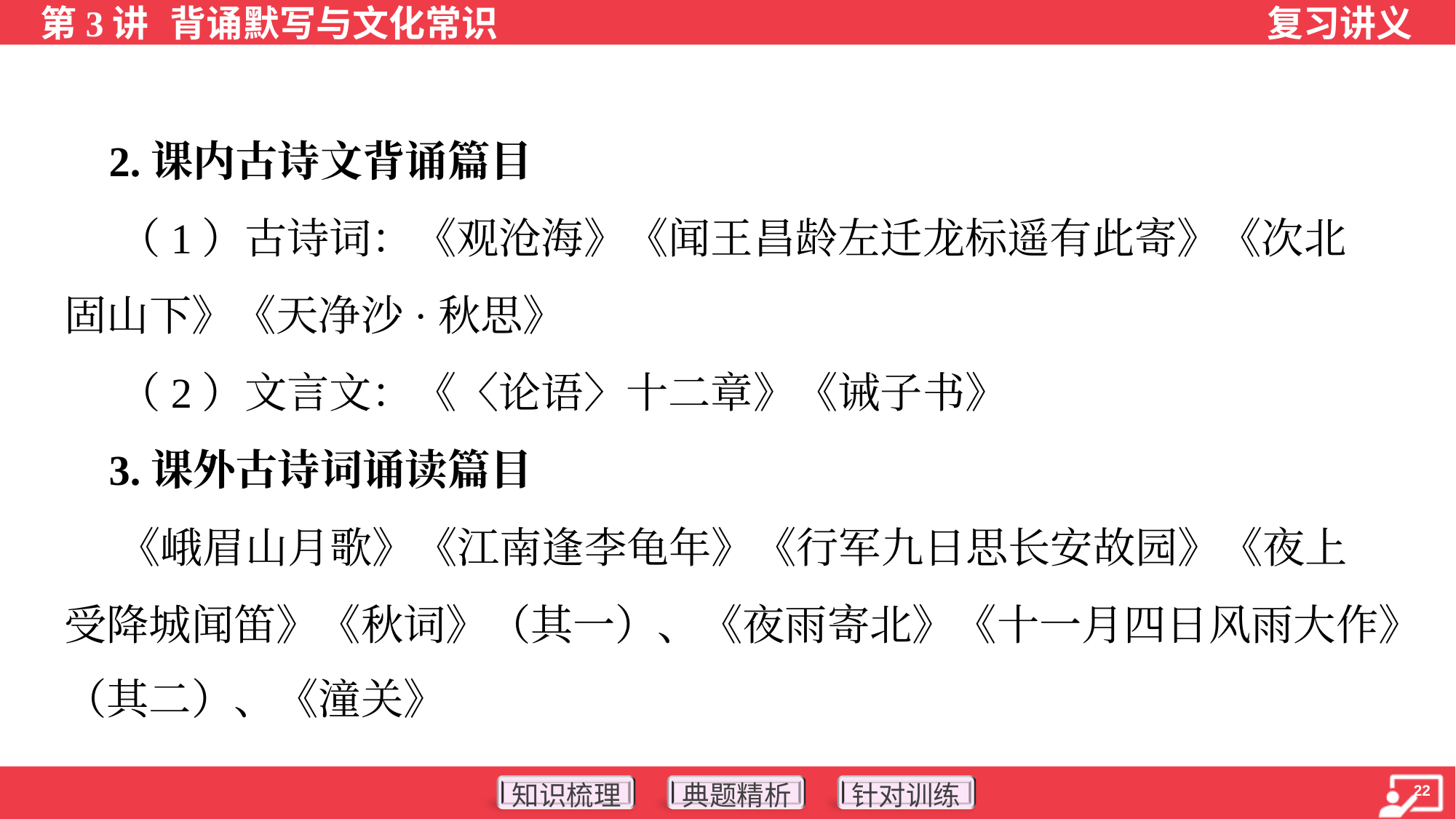

2.课内古诗文背诵篇目
    （1）古诗词：《观沧海》《闻王昌龄左迁龙标遥有此寄》《次北
固山下》《天净沙·秋思》
    （2）文言文：《〈论语〉十二章》《诫子书》
    3.课外古诗词诵读篇目
    《峨眉山月歌》《江南逢李龟年》《行军九日思长安故园》《夜上
受降城闻笛》《秋词》（其一）、《夜雨寄北》《十一月四日风雨大作》
（其二）、《潼关》